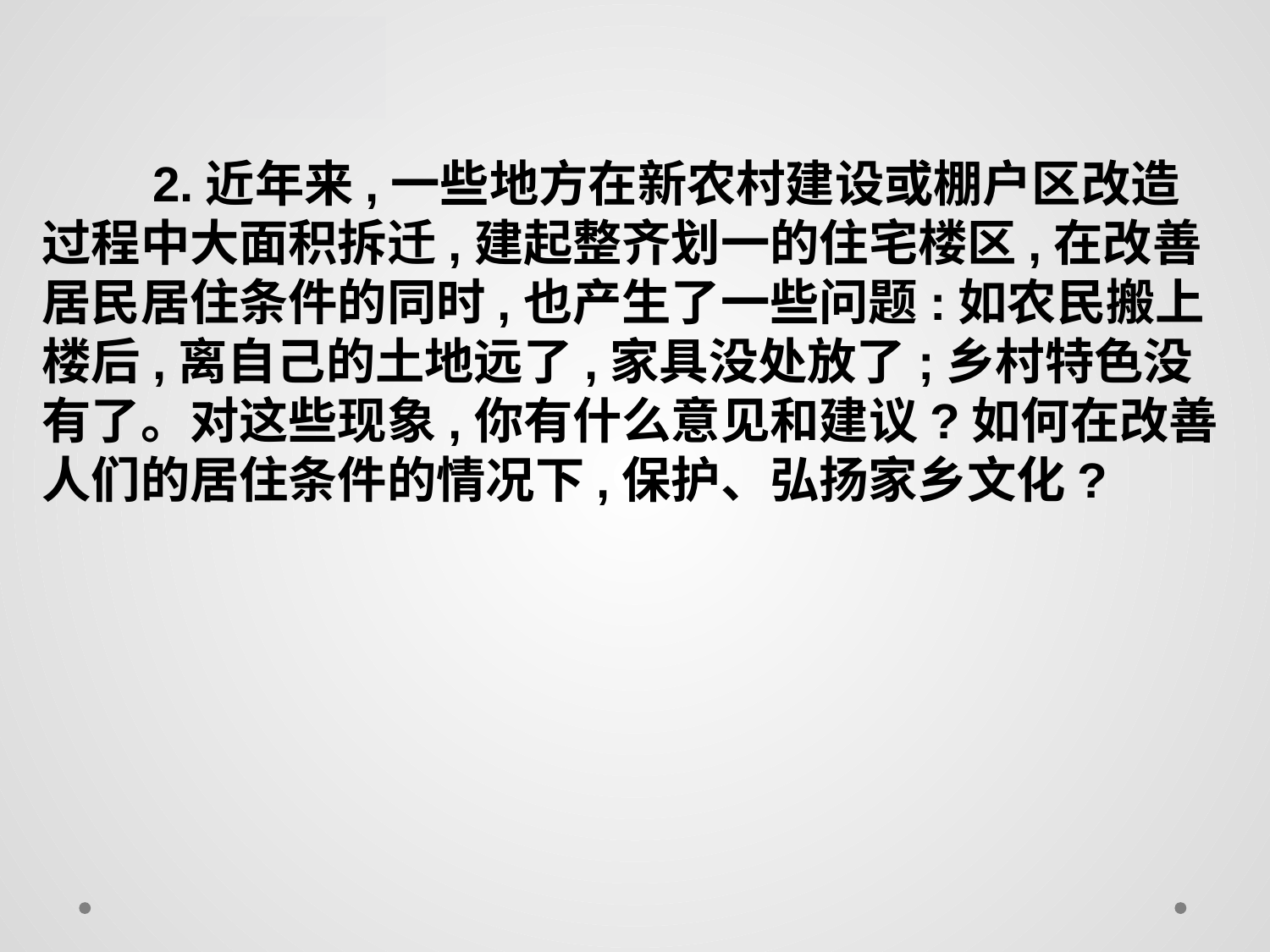

2.近年来,一些地方在新农村建设或棚户区改造过程中大面积拆迁,建起整齐划一的住宅楼区,在改善居民居住条件的同时,也产生了一些问题:如农民搬上楼后,离自己的土地远了,家具没处放了;乡村特色没有了。对这些现象,你有什么意见和建议?如何在改善人们的居住条件的情况下,保护、弘扬家乡文化?